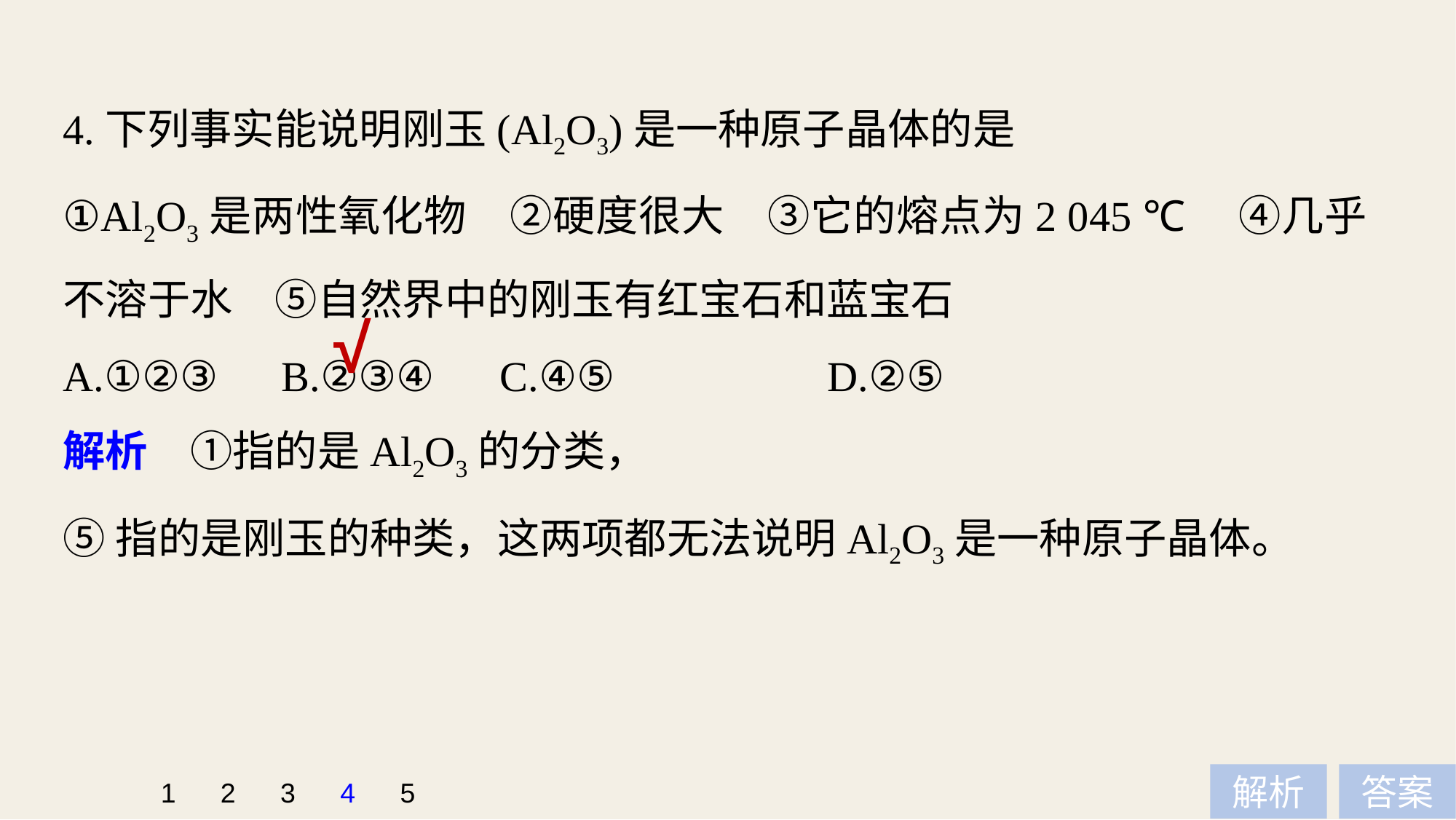

4.下列事实能说明刚玉(Al2O3)是一种原子晶体的是
①Al2O3是两性氧化物　②硬度很大　③它的熔点为2 045 ℃　④几乎不溶于水　⑤自然界中的刚玉有红宝石和蓝宝石
A.①②③  	B.②③④  	C.④⑤  		D.②⑤
√
解析　①指的是Al2O3的分类，
⑤指的是刚玉的种类，这两项都无法说明Al2O3是一种原子晶体。
1
2
3
4
5
解析
答案